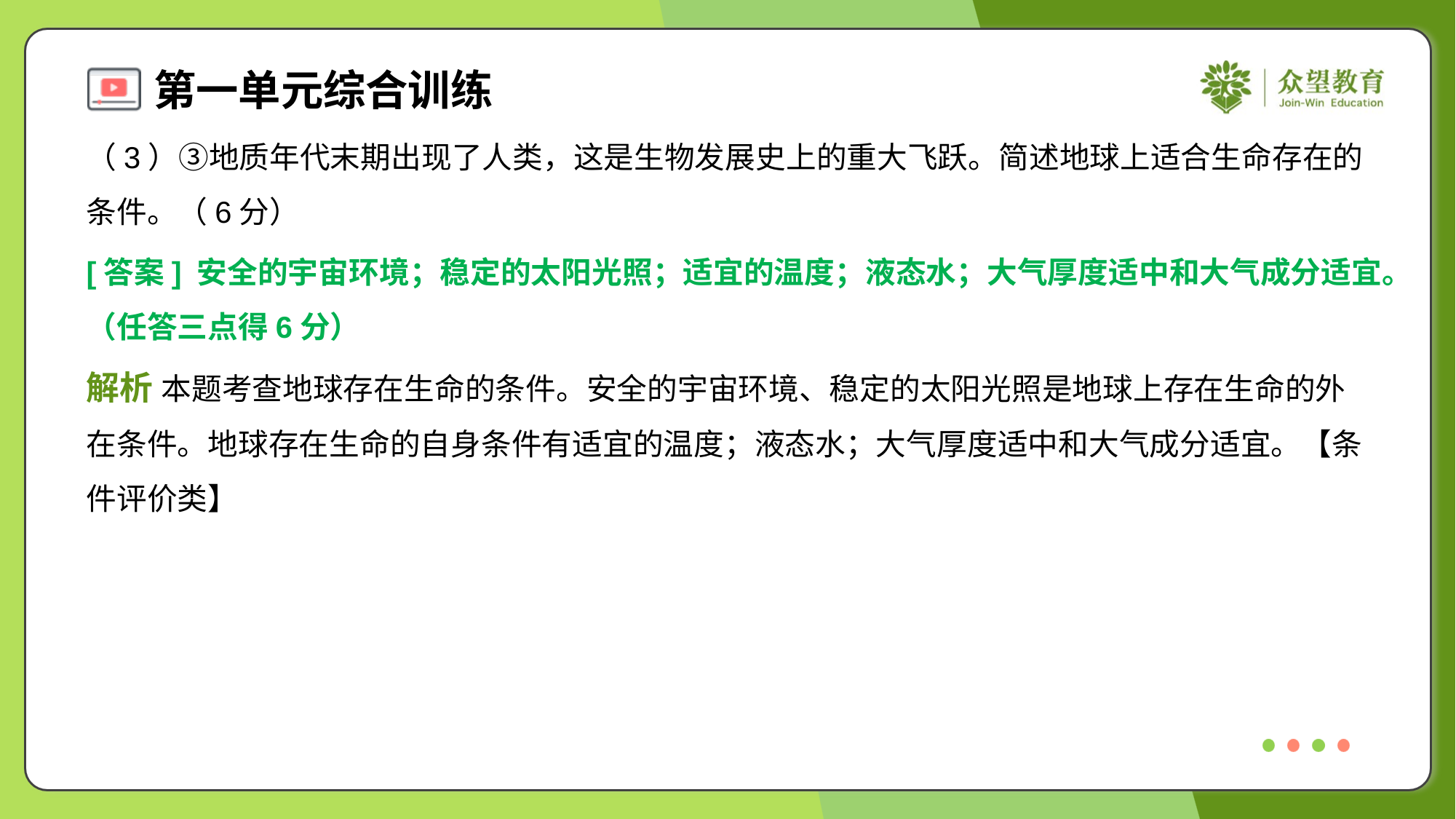

（3）③地质年代末期出现了人类，这是生物发展史上的重大飞跃。简述地球上适合生命存在的
条件。（6分）
[答案] 安全的宇宙环境；稳定的太阳光照；适宜的温度；液态水；大气厚度适中和大气成分适宜。
（任答三点得6分）
解析 本题考查地球存在生命的条件。安全的宇宙环境、稳定的太阳光照是地球上存在生命的外
在条件。地球存在生命的自身条件有适宜的温度；液态水；大气厚度适中和大气成分适宜。【条
件评价类】